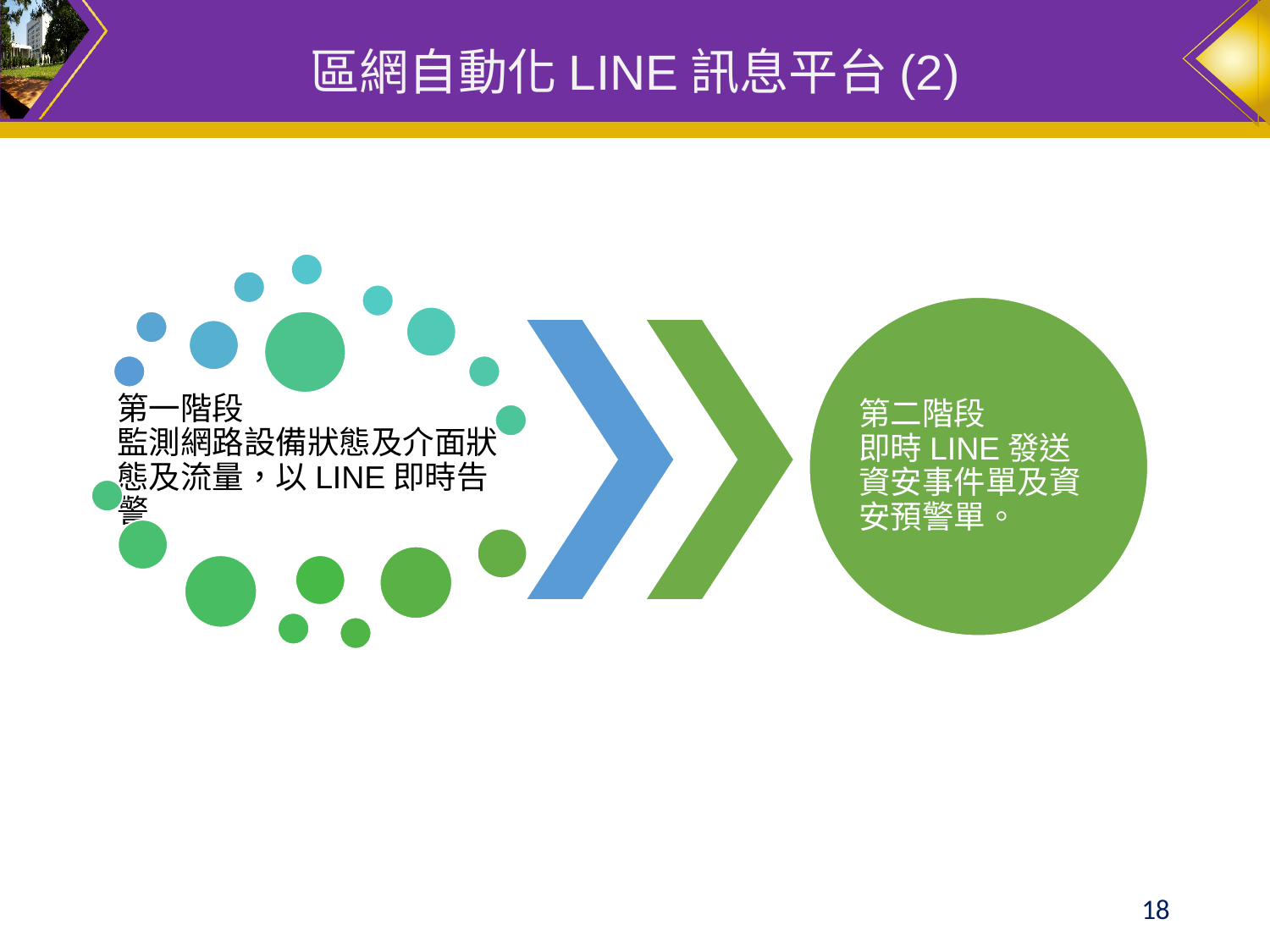

# 區網自動化LINE訊息平台(2)

第二階段
即時LINE發送資安事件單及資安預警單。

第一階段
監測網路設備狀態及介面狀態及流量，以LINE即時告警

18